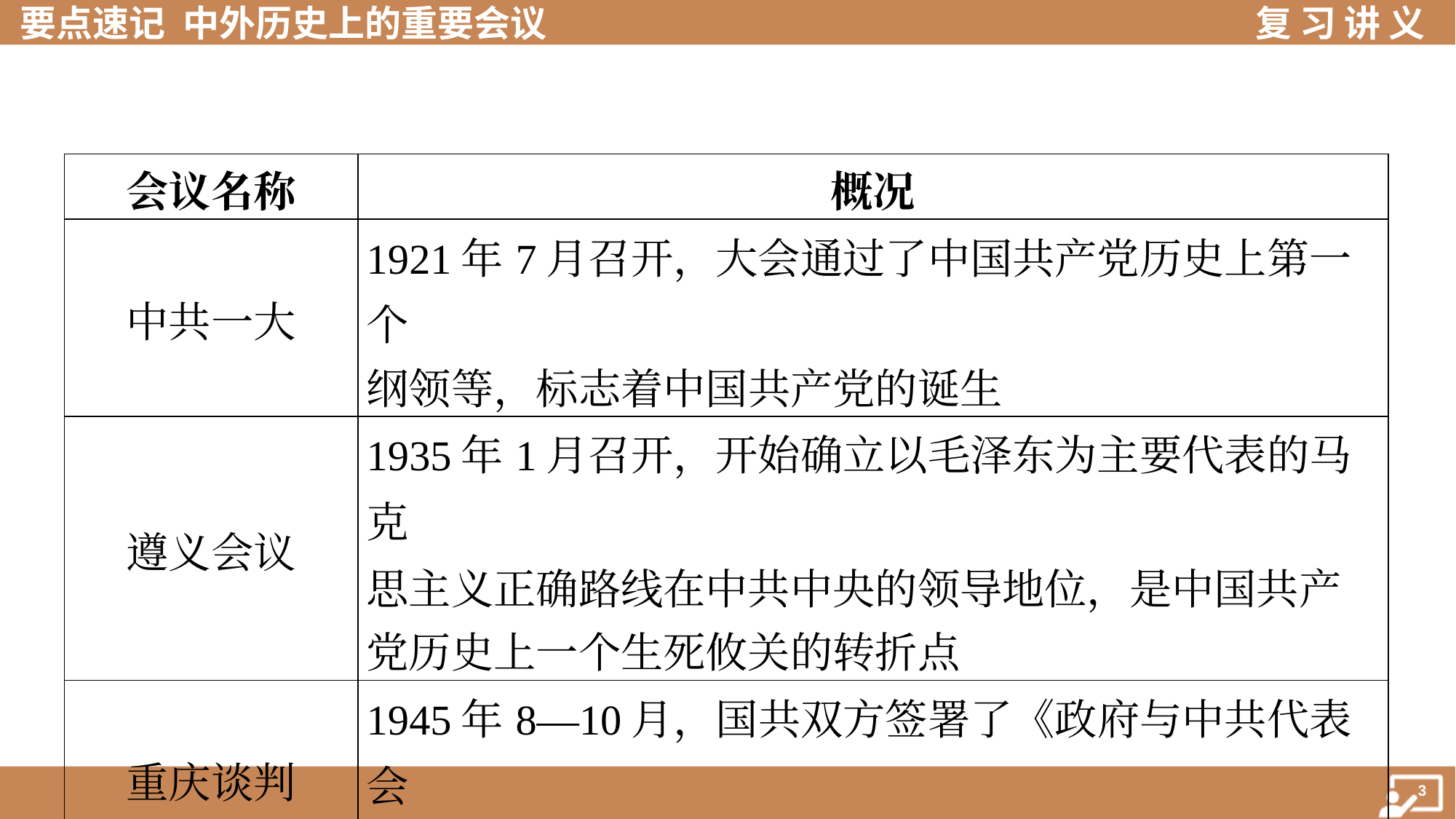

| 会议名称 | 概况 |
| --- | --- |
| 中共一大 | 1921年7月召开，大会通过了中国共产党历史上第一个 纲领等，标志着中国共产党的诞生 |
| 遵义会议 | 1935年1月召开，开始确立以毛泽东为主要代表的马克 思主义正确路线在中共中央的领导地位，是中国共产 党历史上一个生死攸关的转折点 |
| 重庆谈判 | 1945年8—10月，国共双方签署了《政府与中共代表会 谈纪要》，即“双十协定” |